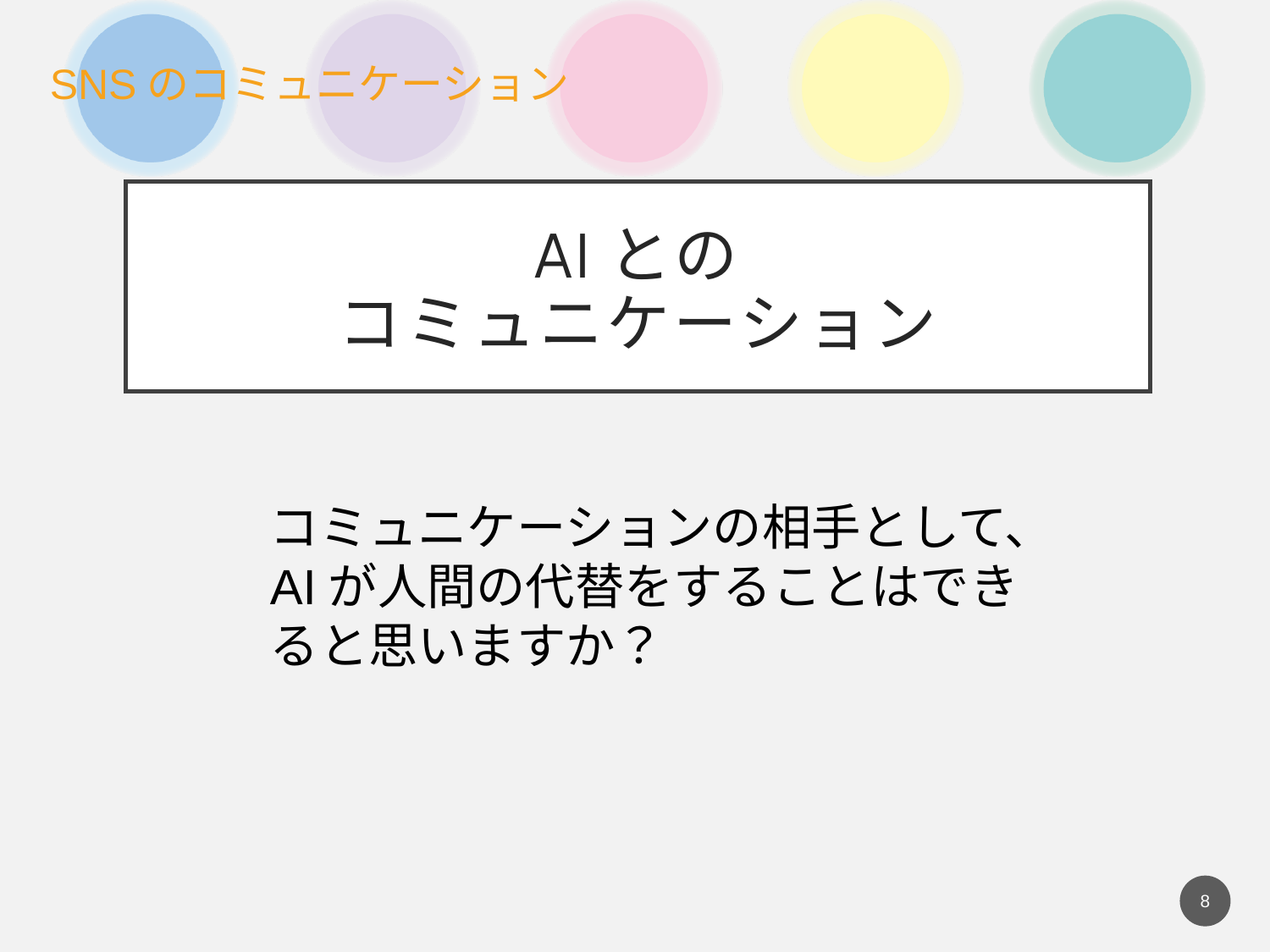

AIとの
コミュニケーション
コミュニケーションの相手として、
AIが人間の代替をすることはできると思いますか？
8